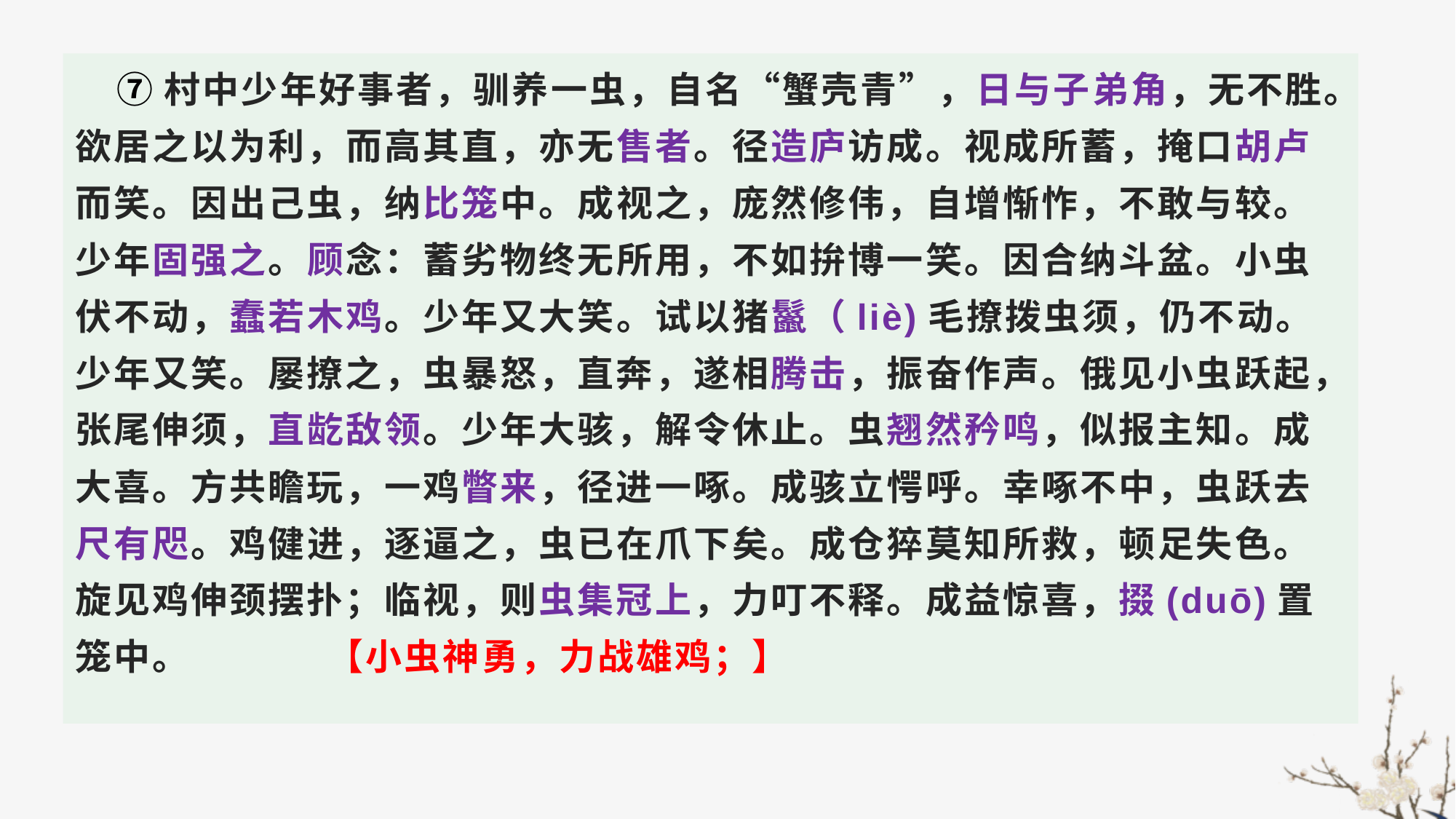

⑦村中少年好事者，驯养一虫，自名“蟹壳青”，日与子弟角，无不胜。欲居之以为利，而高其直，亦无售者。径造庐访成。视成所蓄，掩口胡卢而笑。因出己虫，纳比笼中。成视之，庞然修伟，自增惭怍，不敢与较。少年固强之。顾念：蓄劣物终无所用，不如拚博一笑。因合纳斗盆。小虫伏不动，蠢若木鸡。少年又大笑。试以猪鬣（liè)毛撩拨虫须，仍不动。少年又笑。屡撩之，虫暴怒，直奔，遂相腾击，振奋作声。俄见小虫跃起，张尾伸须，直龁敌领。少年大骇，解令休止。虫翘然矜鸣，似报主知。成大喜。方共瞻玩，一鸡瞥来，径进一啄。成骇立愕呼。幸啄不中，虫跃去尺有咫。鸡健进，逐逼之，虫已在爪下矣。成仓猝莫知所救，顿足失色。旋见鸡伸颈摆扑；临视，则虫集冠上，力叮不释。成益惊喜，掇(duō)置笼中。             【小虫神勇，力战雄鸡；】